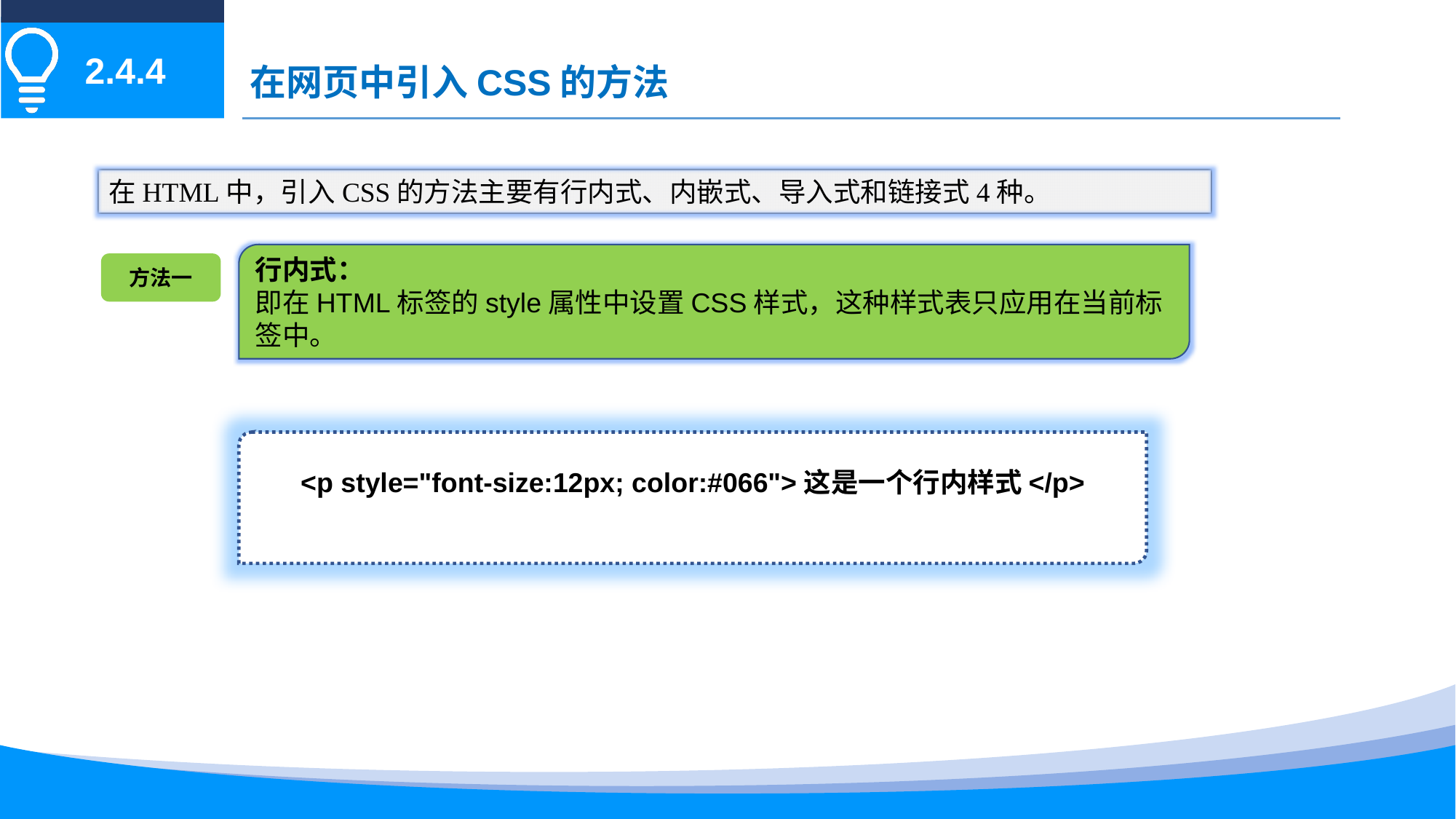

2.4.4
在网页中引入CSS的方法
在HTML中，引入CSS的方法主要有行内式、内嵌式、导入式和链接式4种。
行内式：
即在HTML标签的style属性中设置CSS样式，这种样式表只应用在当前标签中。
方法一
<p style="font-size:12px; color:#066">这是一个行内样式</p>